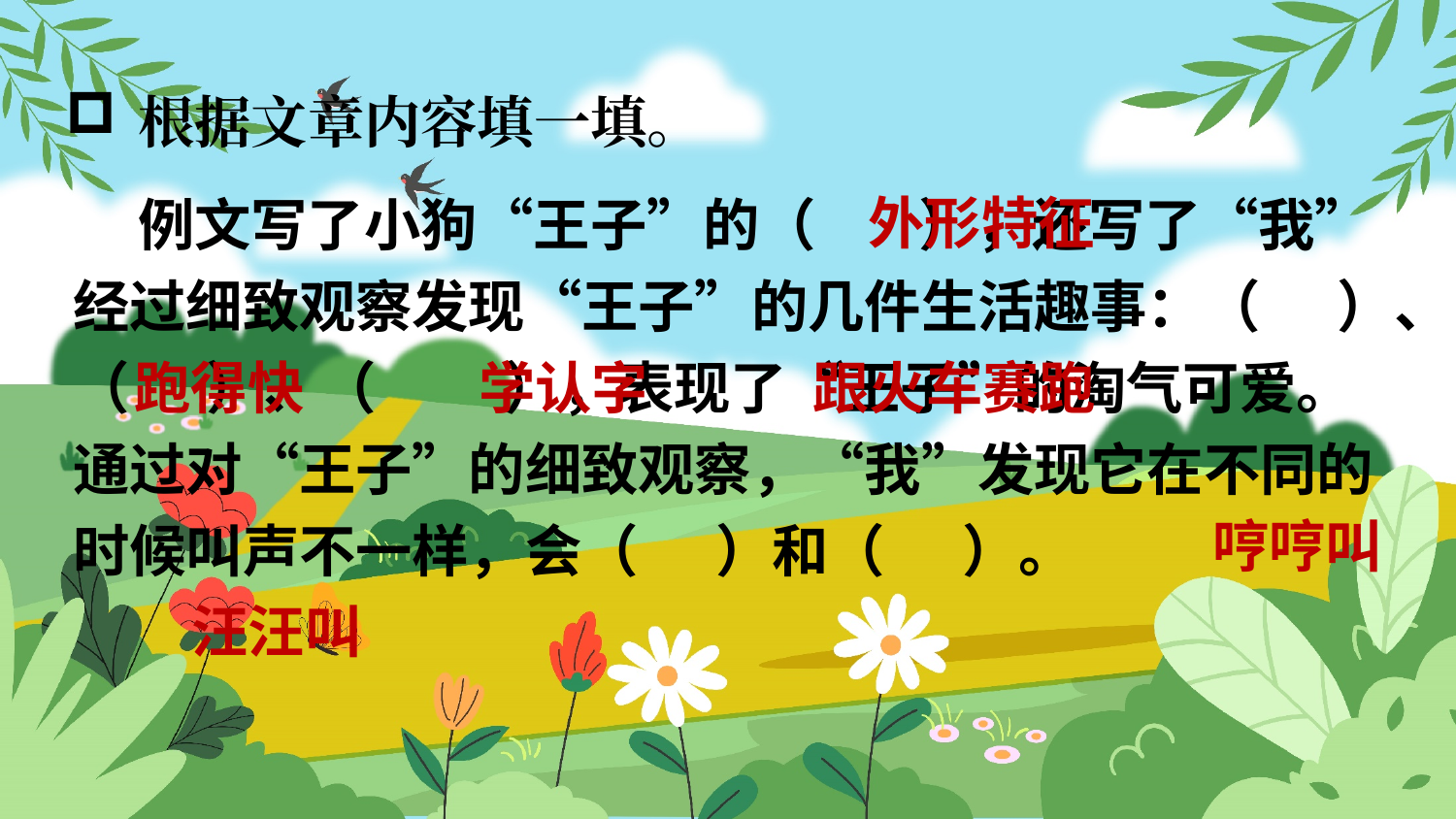

根据文章内容填一填。
外形特征
    例文写了小狗“王子”的（        ），还写了“我”经过细致观察发现“王子”的几件生活趣事：（      ）、（      ）、（          ），表现了“王子”的淘气可爱。通过对“王子”的细致观察，“我”发现它在不同的时候叫声不一样，会（      ）和（      ）。
跑得快
学认字
跟火车赛跑
哼哼叫
汪汪叫